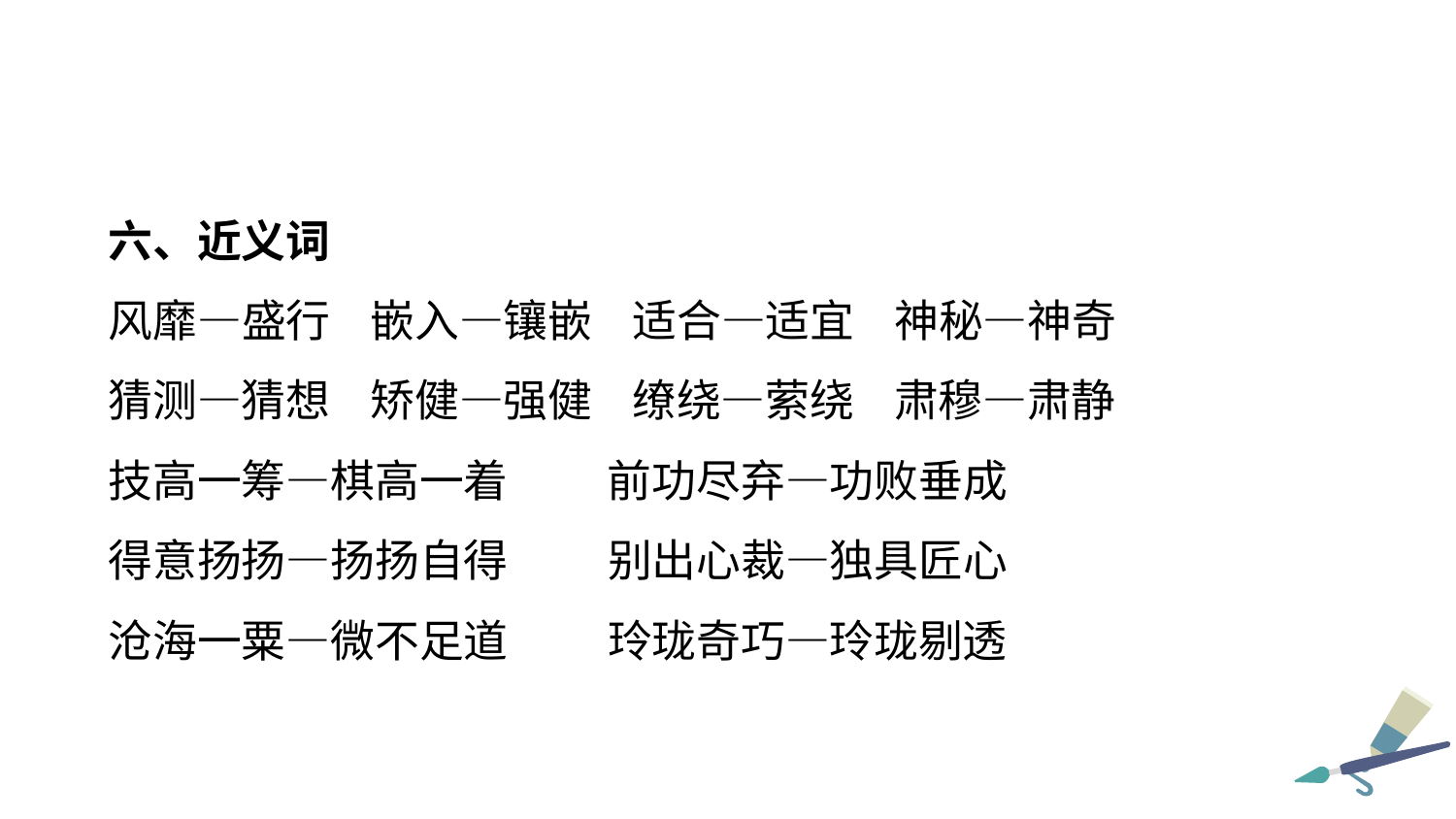

六、近义词
风靡—盛行    嵌入—镶嵌    适合—适宜    神秘—神奇
猜测—猜想    矫健—强健    缭绕—萦绕    肃穆—肃静
技高一筹—棋高一着          前功尽弃—功败垂成
得意扬扬—扬扬自得          别出心裁—独具匠心
沧海一粟—微不足道          玲珑奇巧—玲珑剔透